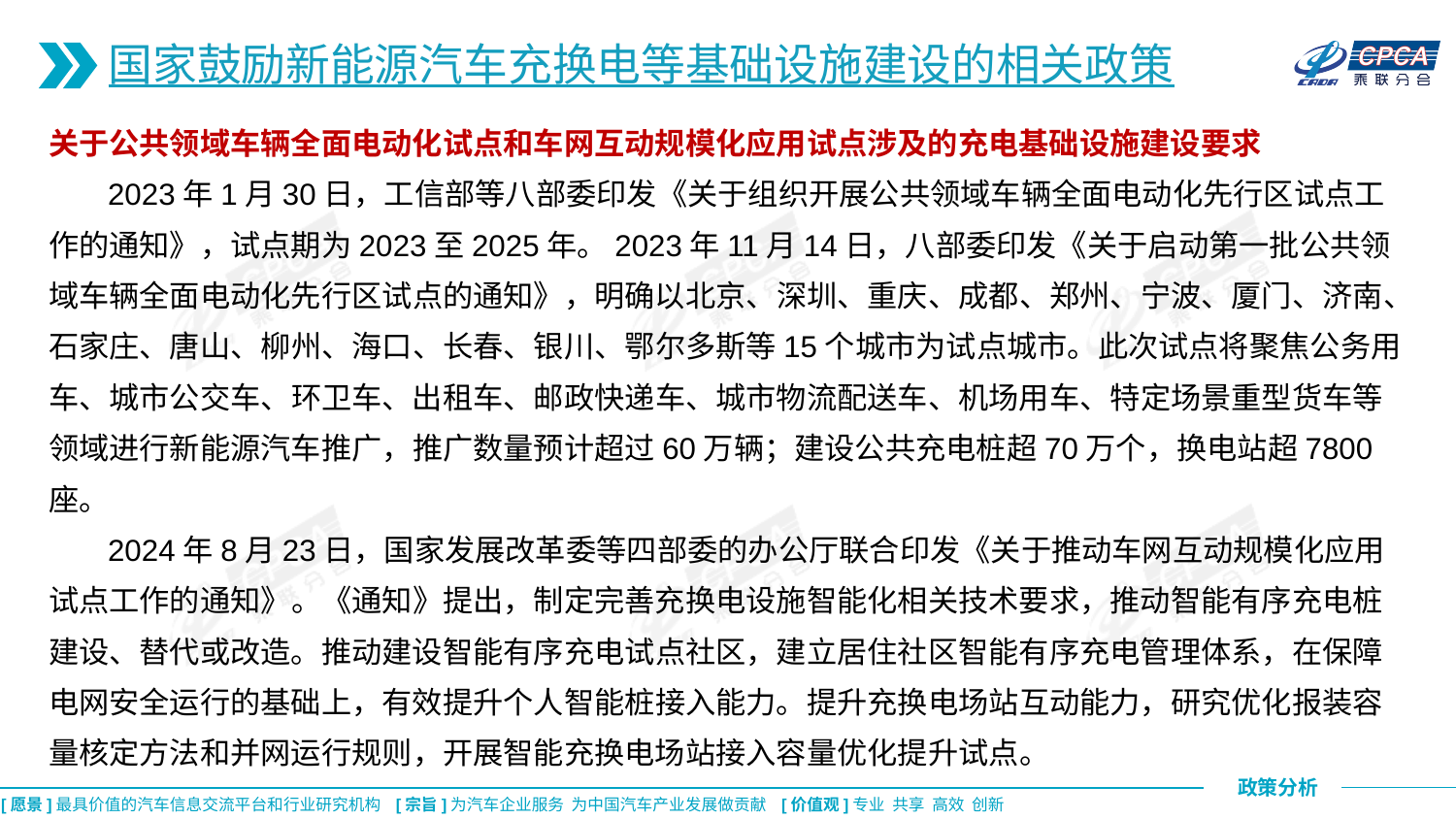

国家鼓励新能源汽车充换电等基础设施建设的相关政策
关于公共领域车辆全面电动化试点和车网互动规模化应用试点涉及的充电基础设施建设要求
       2023年1月30日，工信部等八部委印发《关于组织开展公共领域车辆全面电动化先行区试点工作的通知》，试点期为2023至2025年。2023年11月14日，八部委印发《关于启动第一批公共领域车辆全面电动化先行区试点的通知》，明确以北京、深圳、重庆、成都、郑州、宁波、厦门、济南、石家庄、唐山、柳州、海口、长春、银川、鄂尔多斯等15个城市为试点城市。此次试点将聚焦公务用车、城市公交车、环卫车、出租车、邮政快递车、城市物流配送车、机场用车、特定场景重型货车等领域进行新能源汽车推广，推广数量预计超过60万辆；建设公共充电桩超70万个，换电站超7800座。
       2024年8月23日，国家发展改革委等四部委的办公厅联合印发《关于推动车网互动规模化应用试点工作的通知》。《通知》提出，制定完善充换电设施智能化相关技术要求，推动智能有序充电桩建设、替代或改造。推动建设智能有序充电试点社区，建立居住社区智能有序充电管理体系，在保障电网安全运行的基础上，有效提升个人智能桩接入能力。提升充换电场站互动能力，研究优化报装容量核定方法和并网运行规则，开展智能充换电场站接入容量优化提升试点。